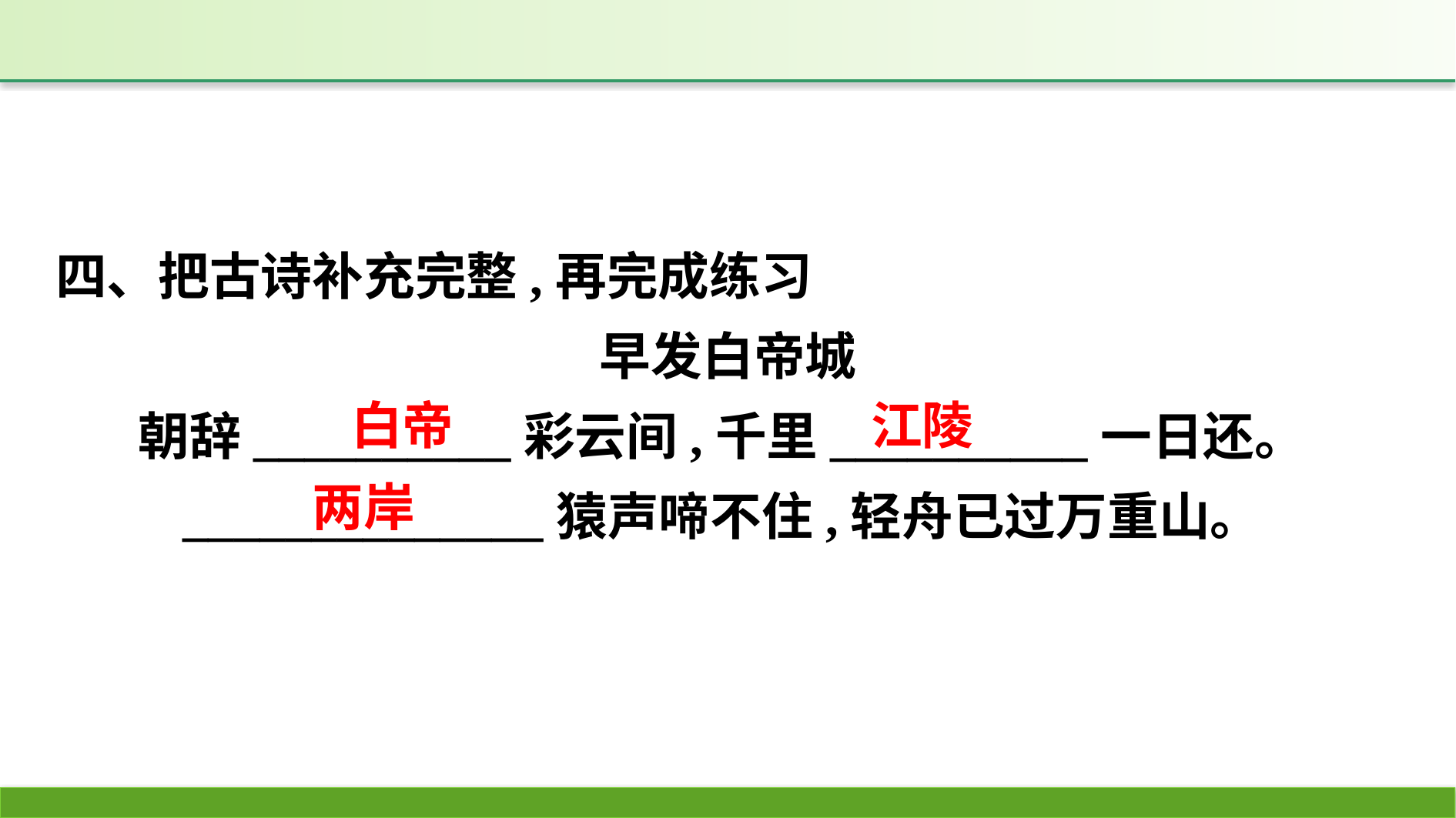

四、把古诗补充完整,再完成练习
早发白帝城
朝辞__________彩云间,千里__________一日还。
______________猿声啼不住,轻舟已过万重山。
江陵
白帝
两岸